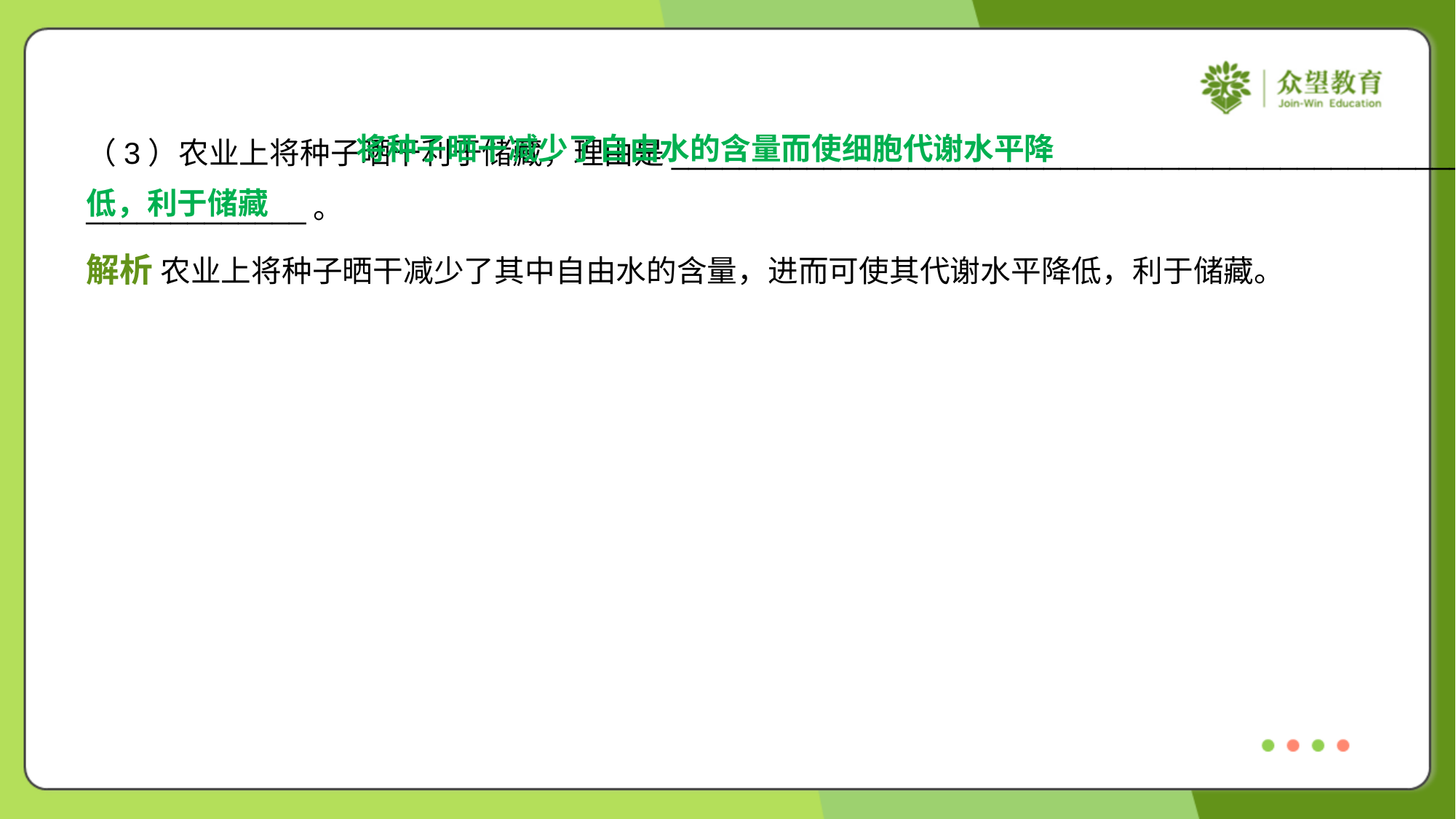

将种子晒干减少了自由水的含量而使细胞代谢水平降
低，利于储藏
（3）农业上将种子晒干利于储藏，理由是_______________________________________________
_____________。
解析 农业上将种子晒干减少了其中自由水的含量，进而可使其代谢水平降低，利于储藏。